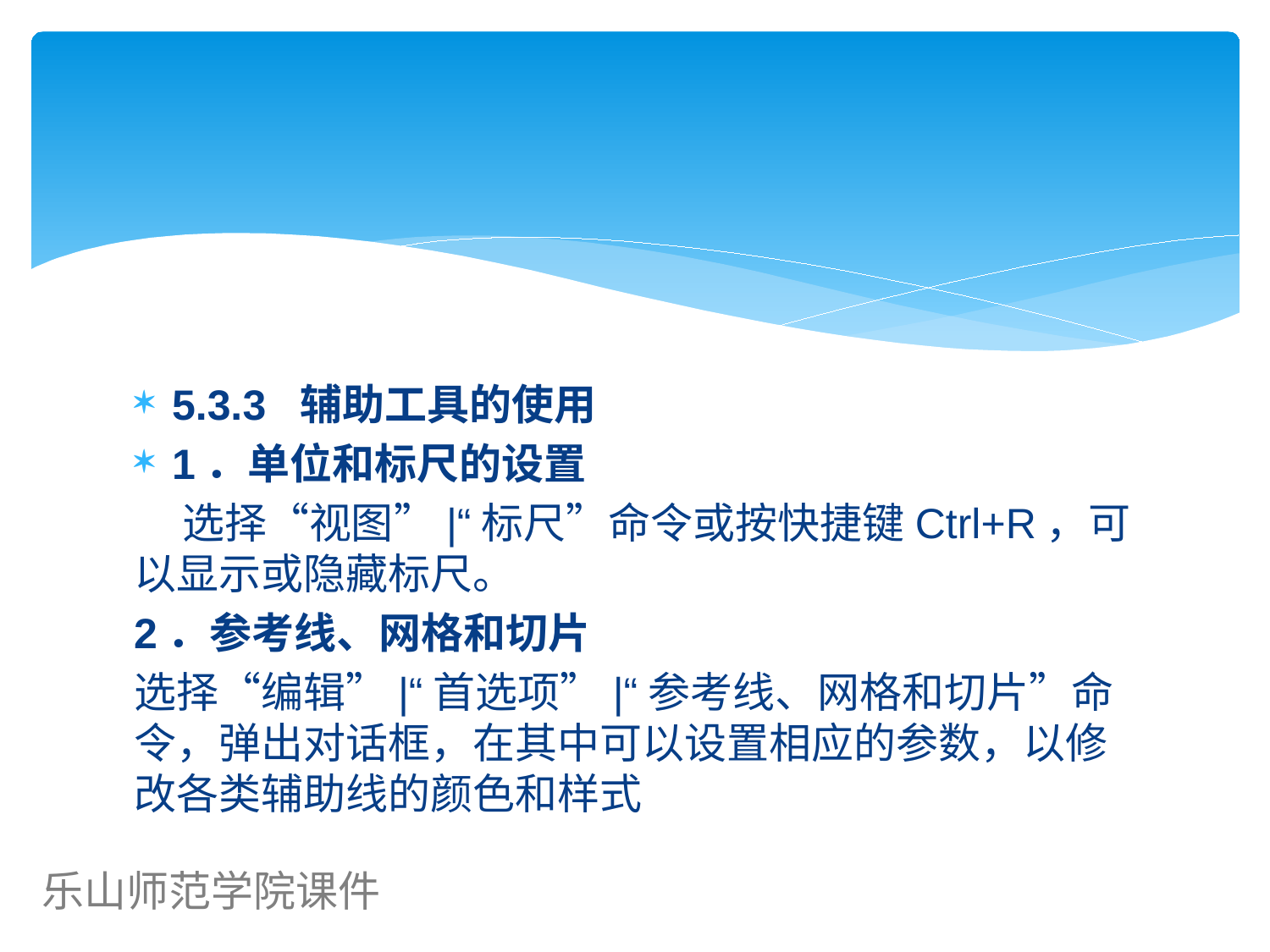

#
5.3.3  辅助工具的使用
1．单位和标尺的设置
    选择“视图”|“标尺”命令或按快捷键Ctrl+R，可以显示或隐藏标尺。
2．参考线、网格和切片
选择“编辑”|“首选项”|“参考线、网格和切片”命令，弹出对话框，在其中可以设置相应的参数，以修改各类辅助线的颜色和样式